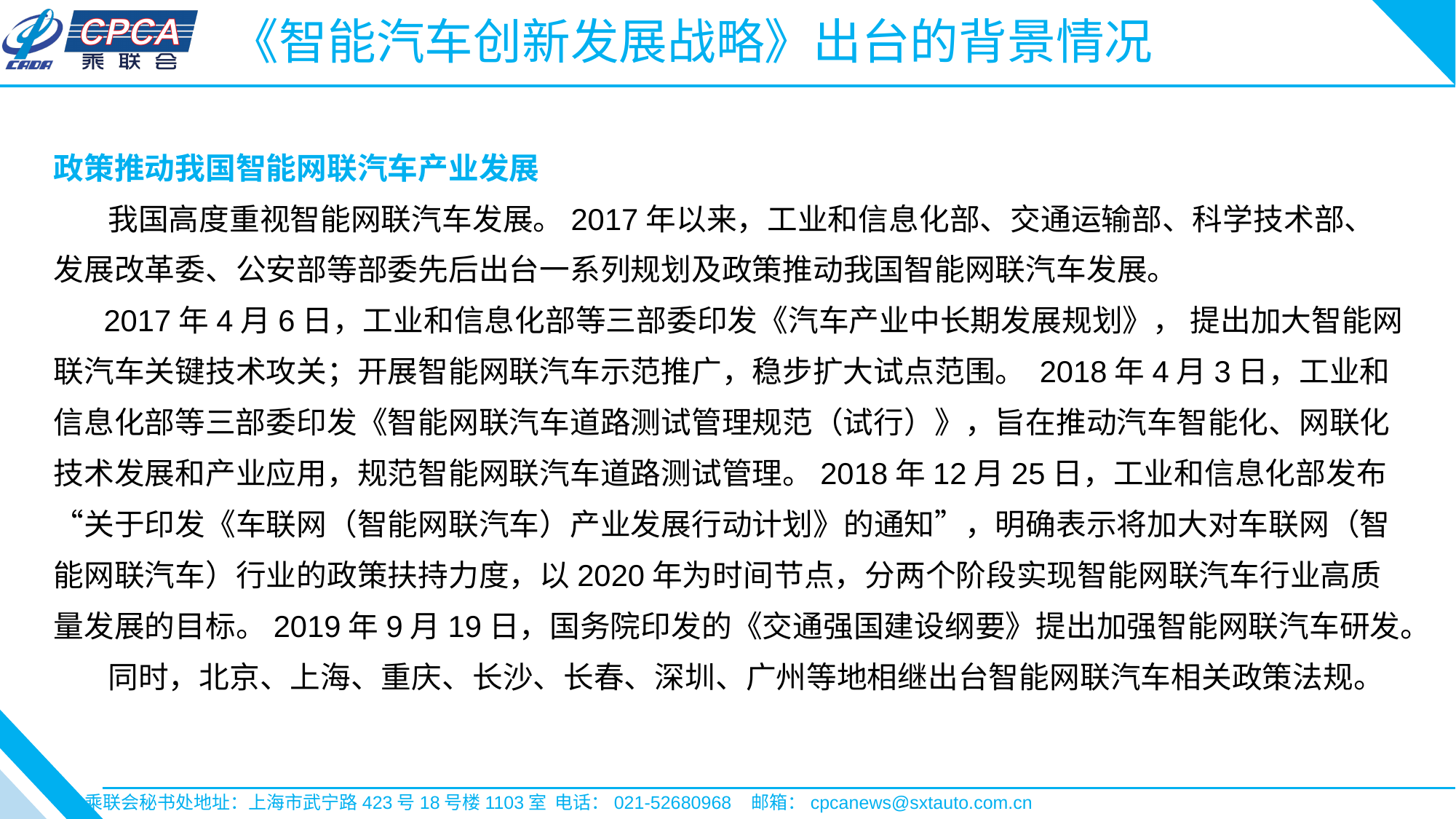

《智能汽车创新发展战略》出台的背景情况
政策推动我国智能网联汽车产业发展
       我国高度重视智能网联汽车发展。2017年以来，工业和信息化部、交通运输部、科学技术部、发展改革委、公安部等部委先后出台一系列规划及政策推动我国智能网联汽车发展。
      2017年4月6日，工业和信息化部等三部委印发《汽车产业中长期发展规划》， 提出加大智能网联汽车关键技术攻关；开展智能网联汽车示范推广，稳步扩大试点范围。 2018年4月3日，工业和信息化部等三部委印发《智能网联汽车道路测试管理规范（试行）》，旨在推动汽车智能化、网联化技术发展和产业应用，规范智能网联汽车道路测试管理。2018年12月25日，工业和信息化部发布“关于印发《车联网（智能网联汽车）产业发展行动计划》的通知”，明确表示将加大对车联网（智能网联汽车）行业的政策扶持力度，以2020年为时间节点，分两个阶段实现智能网联汽车行业高质量发展的目标。2019年9月19日，国务院印发的《交通强国建设纲要》提出加强智能网联汽车研发。
       同时，北京、上海、重庆、长沙、长春、深圳、广州等地相继出台智能网联汽车相关政策法规。